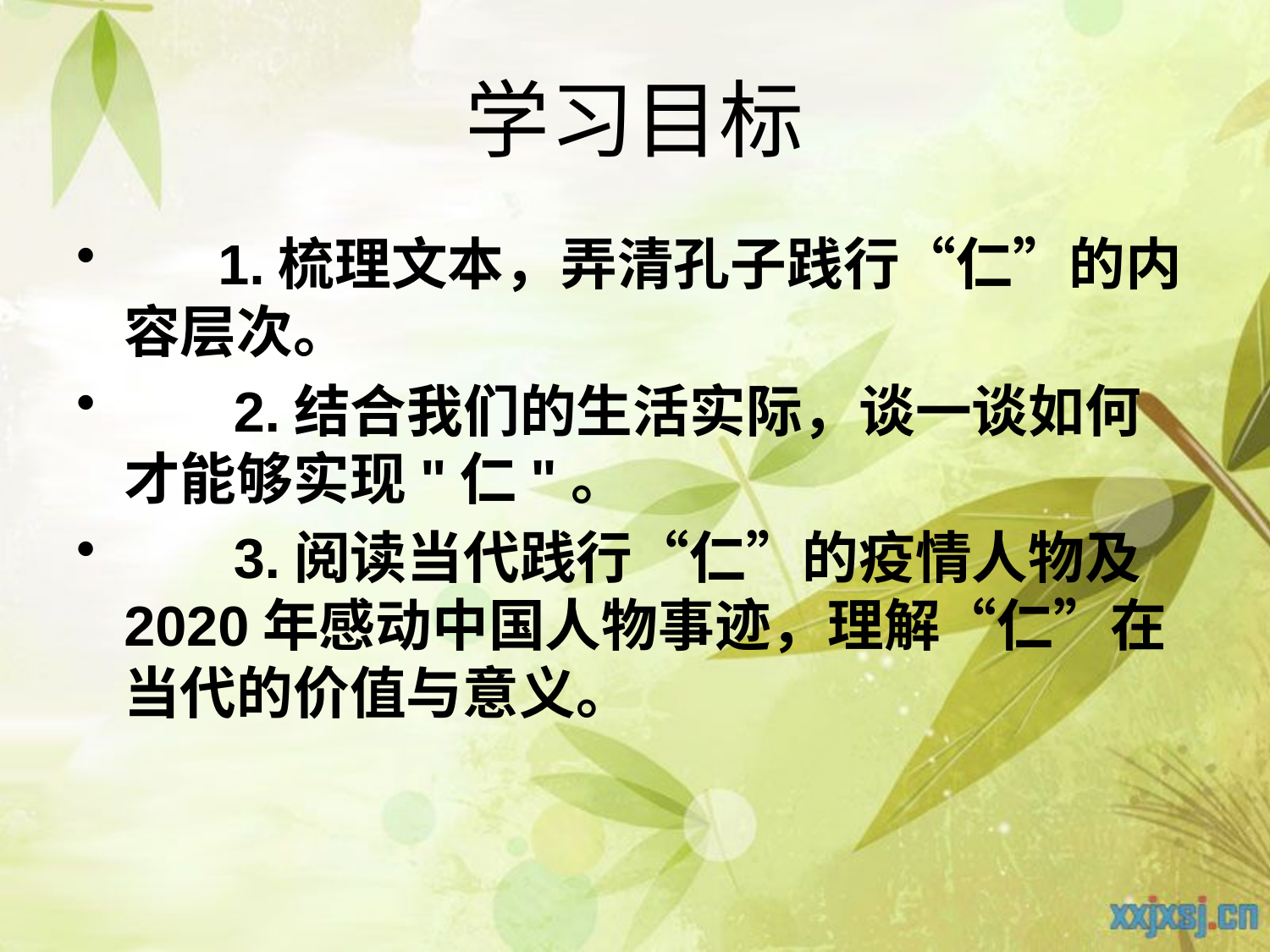

# 学习目标
      1.梳理文本，弄清孔子践行“仁”的内容层次。
       2.结合我们的生活实际，谈一谈如何才能够实现"仁"。
       3.阅读当代践行“仁”的疫情人物及2020年感动中国人物事迹，理解“仁”在当代的价值与意义。